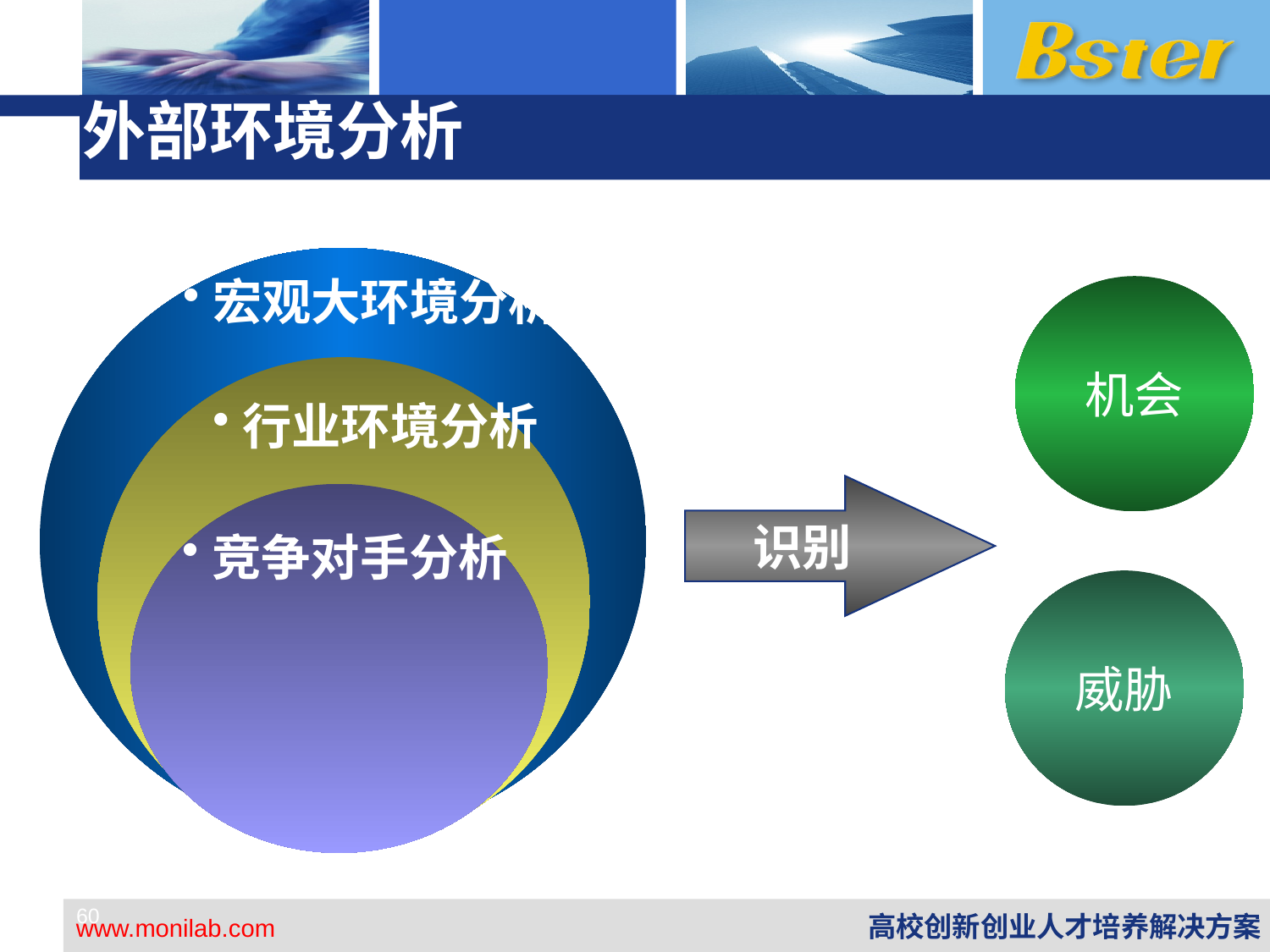

# 外部环境分析

宏观大环境分析
机会

行业环境分析
识别

竞争对手分析
威胁

60